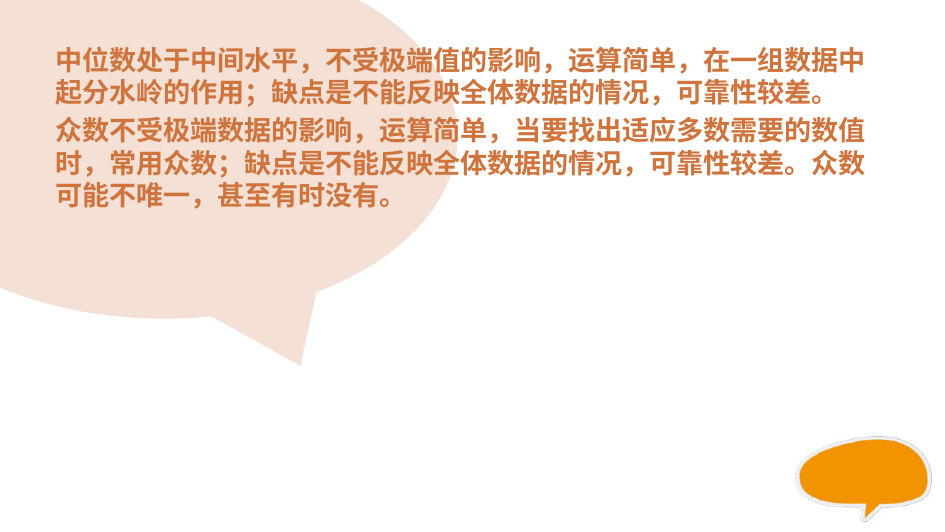

#
中位数处于中间水平，不受极端值的影响，运算简单，在一组数据中起分水岭的作用；缺点是不能反映全体数据的情况，可靠性较差。
众数不受极端数据的影响，运算简单，当要找出适应多数需要的数值时，常用众数；缺点是不能反映全体数据的情况，可靠性较差。众数可能不唯一，甚至有时没有。